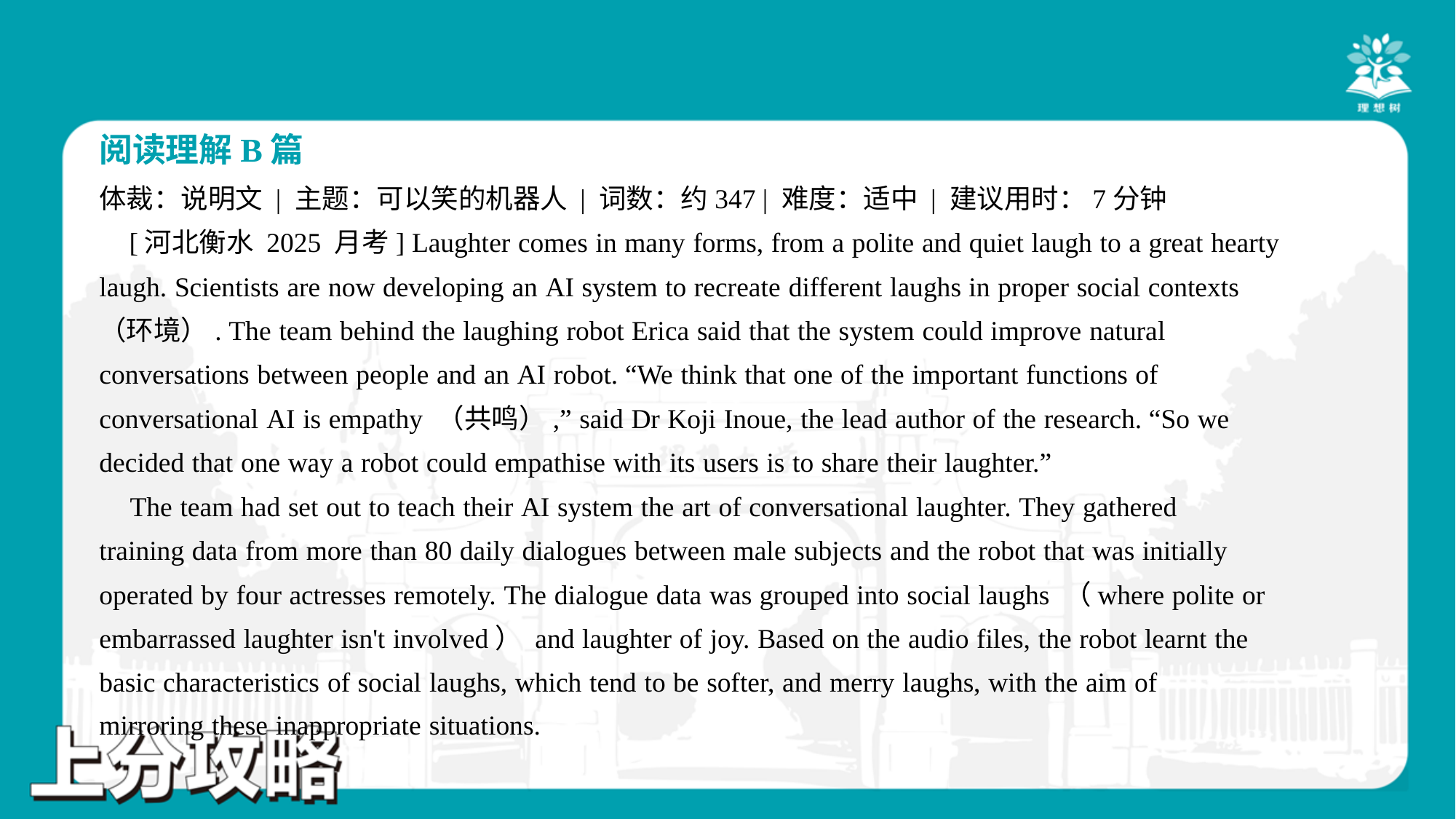

阅读理解B篇
体裁：说明文 | 主题：可以笑的机器人 | 词数：约347 | 难度：适中 | 建议用时：7分钟
    [河北衡水 2025 月考] Laughter comes in many forms, from a polite and quiet laugh to a great hearty
laugh. Scientists are now developing an AI system to recreate different laughs in proper social contexts
（环境）. The team behind the laughing robot Erica said that the system could improve natural
conversations between people and an AI robot. “We think that one of the important functions of
conversational AI is empathy （共鸣）,” said Dr Koji Inoue, the lead author of the research. “So we
decided that one way a robot could empathise with its users is to share their laughter.”
    The team had set out to teach their AI system the art of conversational laughter. They gathered
training data from more than 80 daily dialogues between male subjects and the robot that was initially
operated by four actresses remotely. The dialogue data was grouped into social laughs （where polite or
embarrassed laughter isn't involved） and laughter of joy. Based on the audio files, the robot learnt the
basic characteristics of social laughs, which tend to be softer, and merry laughs, with the aim of
mirroring these inappropriate situations.#3